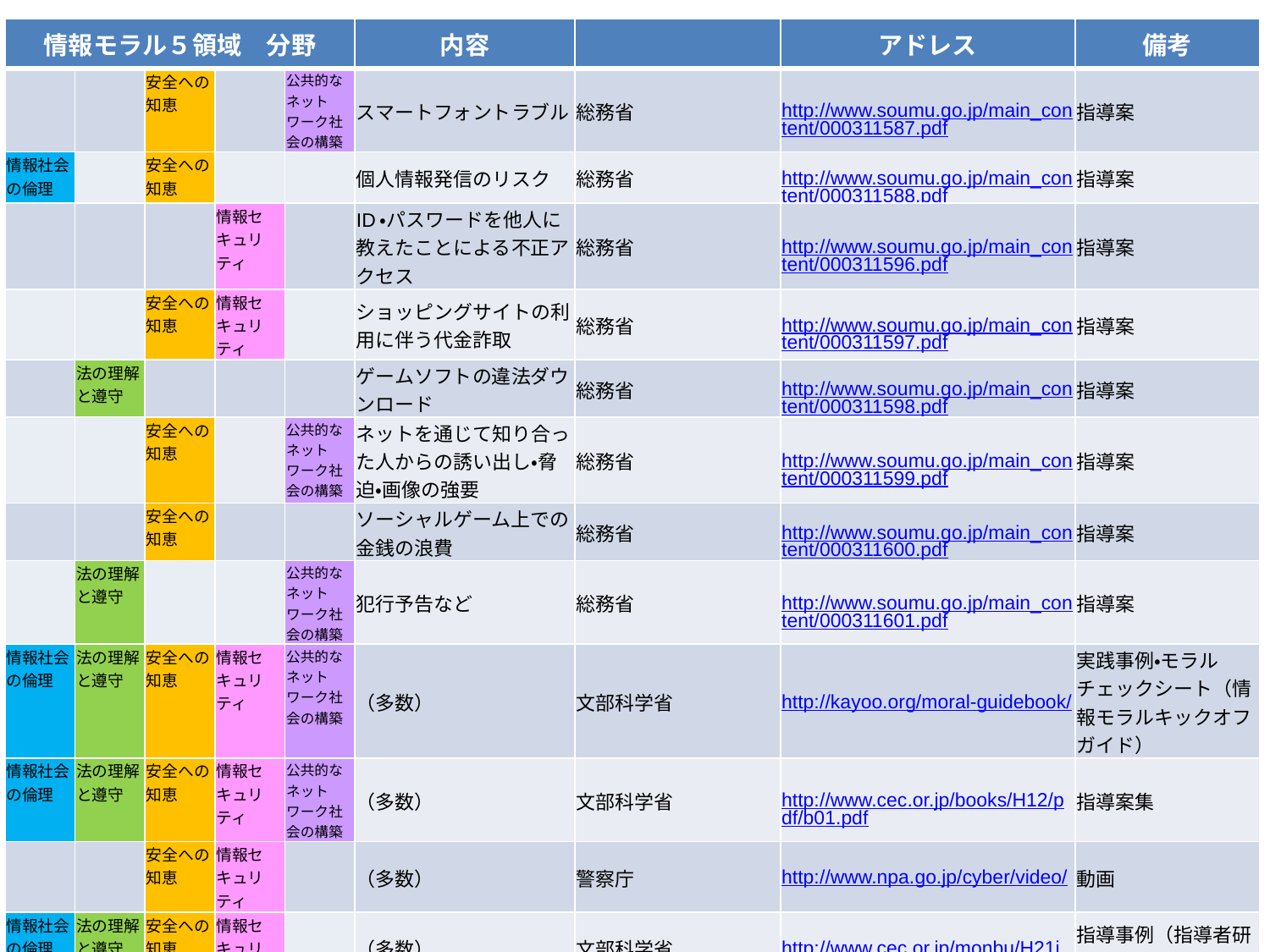

| 情報モラル５領域　分野 |  |  |  |  | 内容 |  | アドレス | 備考 |
| --- | --- | --- | --- | --- | --- | --- | --- | --- |
|  |  | 安全への知恵 |  | 公共的なネットワーク社会の構築 | スマートフォントラブル | 総務省 | http://www.soumu.go.jp/main\_content/000311587.pdf | 指導案 |
| 情報社会の倫理 |  | 安全への知恵 |  |  | 個人情報発信のリスク | 総務省 | http://www.soumu.go.jp/main\_content/000311588.pdf | 指導案 |
|  |  |  | 情報セキュリティ |  | ID・パスワードを他人に教えたことによる不正アクセス | 総務省 | http://www.soumu.go.jp/main\_content/000311596.pdf | 指導案 |
|  |  | 安全への知恵 | 情報セキュリティ |  | ショッピングサイトの利用に伴う代金詐取 | 総務省 | http://www.soumu.go.jp/main\_content/000311597.pdf | 指導案 |
|  | 法の理解と遵守 |  |  |  | ゲームソフトの違法ダウンロード | 総務省 | http://www.soumu.go.jp/main\_content/000311598.pdf | 指導案 |
|  |  | 安全への知恵 |  | 公共的なネットワーク社会の構築 | ネットを通じて知り合った人からの誘い出し・脅迫・画像の強要 | 総務省 | http://www.soumu.go.jp/main\_content/000311599.pdf | 指導案 |
|  |  | 安全への知恵 |  |  | ソーシャルゲーム上での金銭の浪費 | 総務省 | http://www.soumu.go.jp/main\_content/000311600.pdf | 指導案 |
|  | 法の理解と遵守 |  |  | 公共的なネットワーク社会の構築 | 犯行予告など | 総務省 | http://www.soumu.go.jp/main\_content/000311601.pdf | 指導案 |
| 情報社会の倫理 | 法の理解と遵守 | 安全への知恵 | 情報セキュリティ | 公共的なネットワーク社会の構築 | （多数） | 文部科学省 | http://kayoo.org/moral-guidebook/ | 実践事例・モラルチェックシート（情報モラルキックオフガイド） |
| 情報社会の倫理 | 法の理解と遵守 | 安全への知恵 | 情報セキュリティ | 公共的なネットワーク社会の構築 | （多数） | 文部科学省 | http://www.cec.or.jp/books/H12/pdf/b01.pdf | 指導案集 |
|  |  | 安全への知恵 | 情報セキュリティ |  | （多数） | 警察庁 | http://www.npa.go.jp/cyber/video/ | 動画 |
| 情報社会の倫理 | 法の理解と遵守 | 安全への知恵 | 情報セキュリティ |  | （多数） | 文部科学省 | http://www.cec.or.jp/monbu/H21jmoralpdf/handbook.pdf | 指導事例（指導者研修ハンドブック） |
| 情報社会の倫理 | 法の理解と遵守 | 安全への知恵 | 情報セキュリティ | 公共的なネットワーク社会の構築 | （多数） | ＮＨＫ | http://www.nhk.or.jp/sougou/sumaho/ | スマホリアルスートーリー（番組） |
|  |  | 安全への知恵 |  | 公共的なネットワーク社会の構築 | 情報社会とどう付き合うか | ＮＨＫ | http://www.nhk.or.jp/syakai/mirai/?das\_id=D0005120397\_00000 | 未来広告ジャパン！[社会小５] |